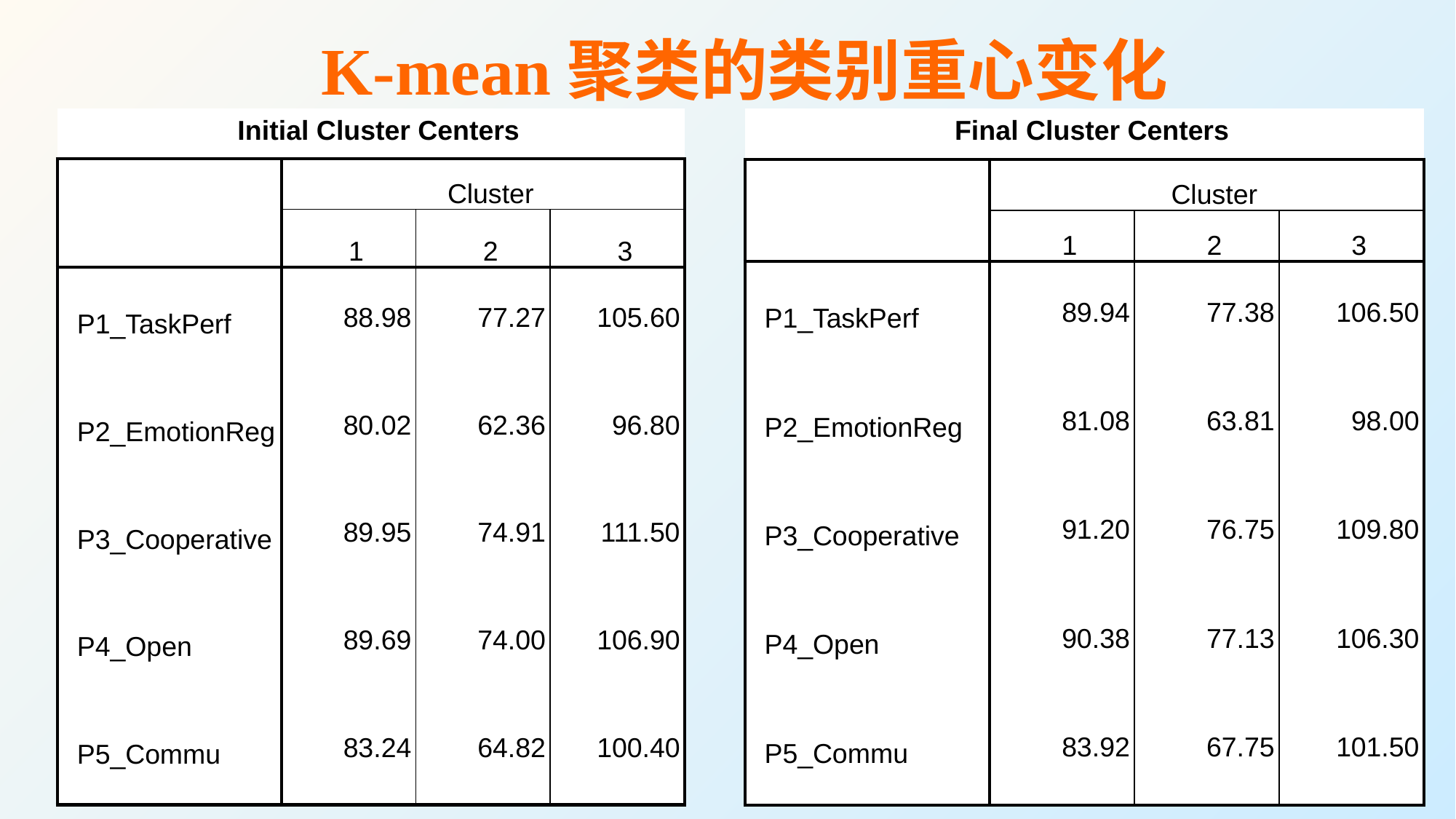

# K-mean聚类的类别重心变化
| Final Cluster Centers |  |  |  |
| --- | --- | --- | --- |
|  | Cluster |  |  |
|  | 1 | 2 | 3 |
| P1\_TaskPerf | 89.94 | 77.38 | 106.50 |
| P2\_EmotionReg | 81.08 | 63.81 | 98.00 |
| P3\_Cooperative | 91.20 | 76.75 | 109.80 |
| P4\_Open | 90.38 | 77.13 | 106.30 |
| P5\_Commu | 83.92 | 67.75 | 101.50 |
| Initial Cluster Centers |  |  |  |
| --- | --- | --- | --- |
|  | Cluster |  |  |
|  | 1 | 2 | 3 |
| P1\_TaskPerf | 88.98 | 77.27 | 105.60 |
| P2\_EmotionReg | 80.02 | 62.36 | 96.80 |
| P3\_Cooperative | 89.95 | 74.91 | 111.50 |
| P4\_Open | 89.69 | 74.00 | 106.90 |
| P5\_Commu | 83.24 | 64.82 | 100.40 |